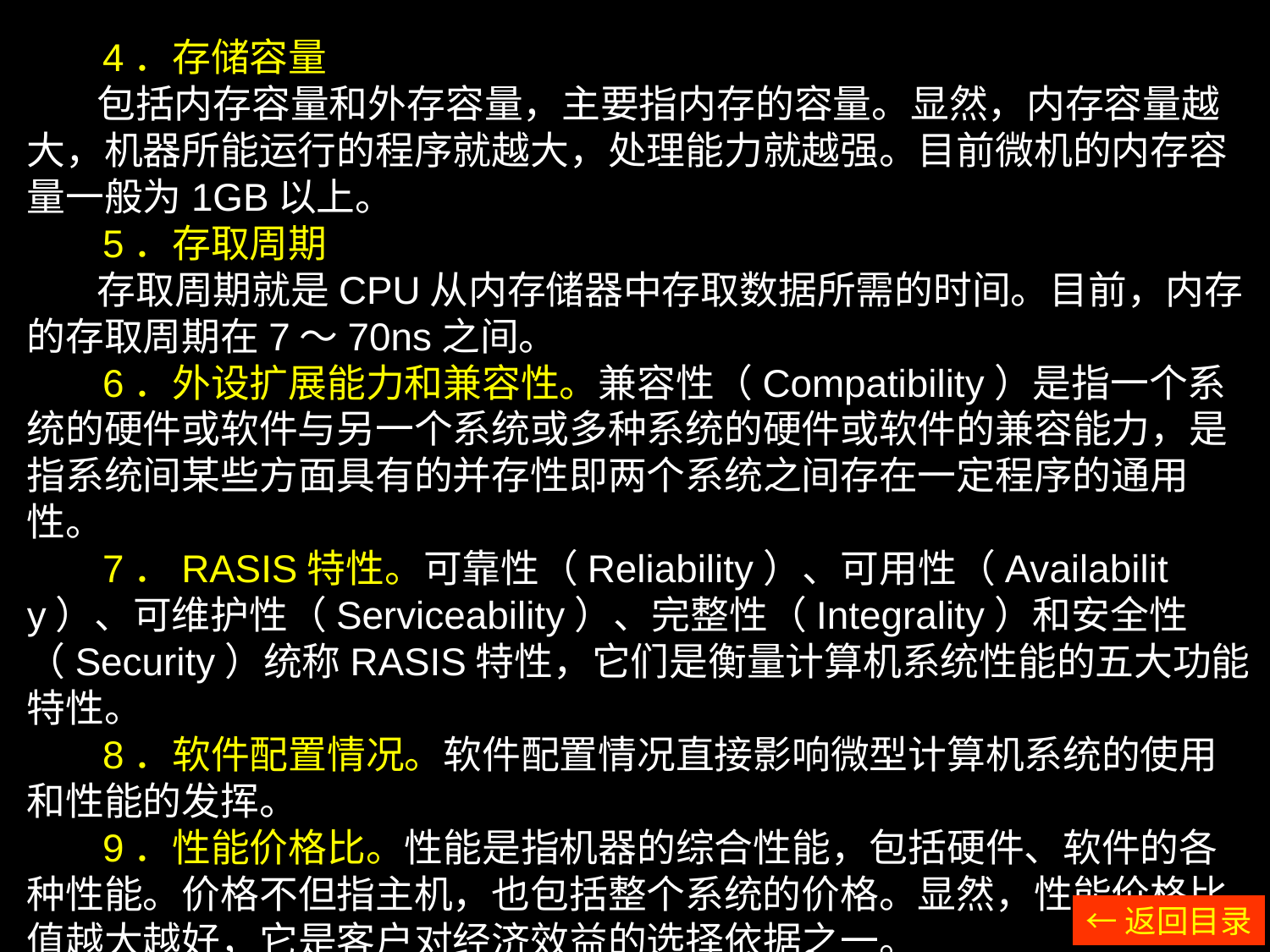

4．存储容量
       包括内存容量和外存容量，主要指内存的容量。显然，内存容量越大，机器所能运行的程序就越大，处理能力就越强。目前微机的内存容量一般为1GB以上。
       5．存取周期
       存取周期就是CPU从内存储器中存取数据所需的时间。目前，内存的存取周期在7～70ns之间。
       6．外设扩展能力和兼容性。兼容性（Compatibility）是指一个系统的硬件或软件与另一个系统或多种系统的硬件或软件的兼容能力，是指系统间某些方面具有的并存性即两个系统之间存在一定程序的通用性。
       7．RASIS特性。可靠性（Reliability）、可用性（Availability）、可维护性（Serviceability）、完整性（Integrality）和安全性（Security）统称RASIS特性，它们是衡量计算机系统性能的五大功能特性。
       8．软件配置情况。软件配置情况直接影响微型计算机系统的使用和性能的发挥。
       9．性能价格比。性能是指机器的综合性能，包括硬件、软件的各种性能。价格不但指主机，也包括整个系统的价格。显然，性能价格比值越大越好，它是客户对经济效益的选择依据之一。
←返回目录